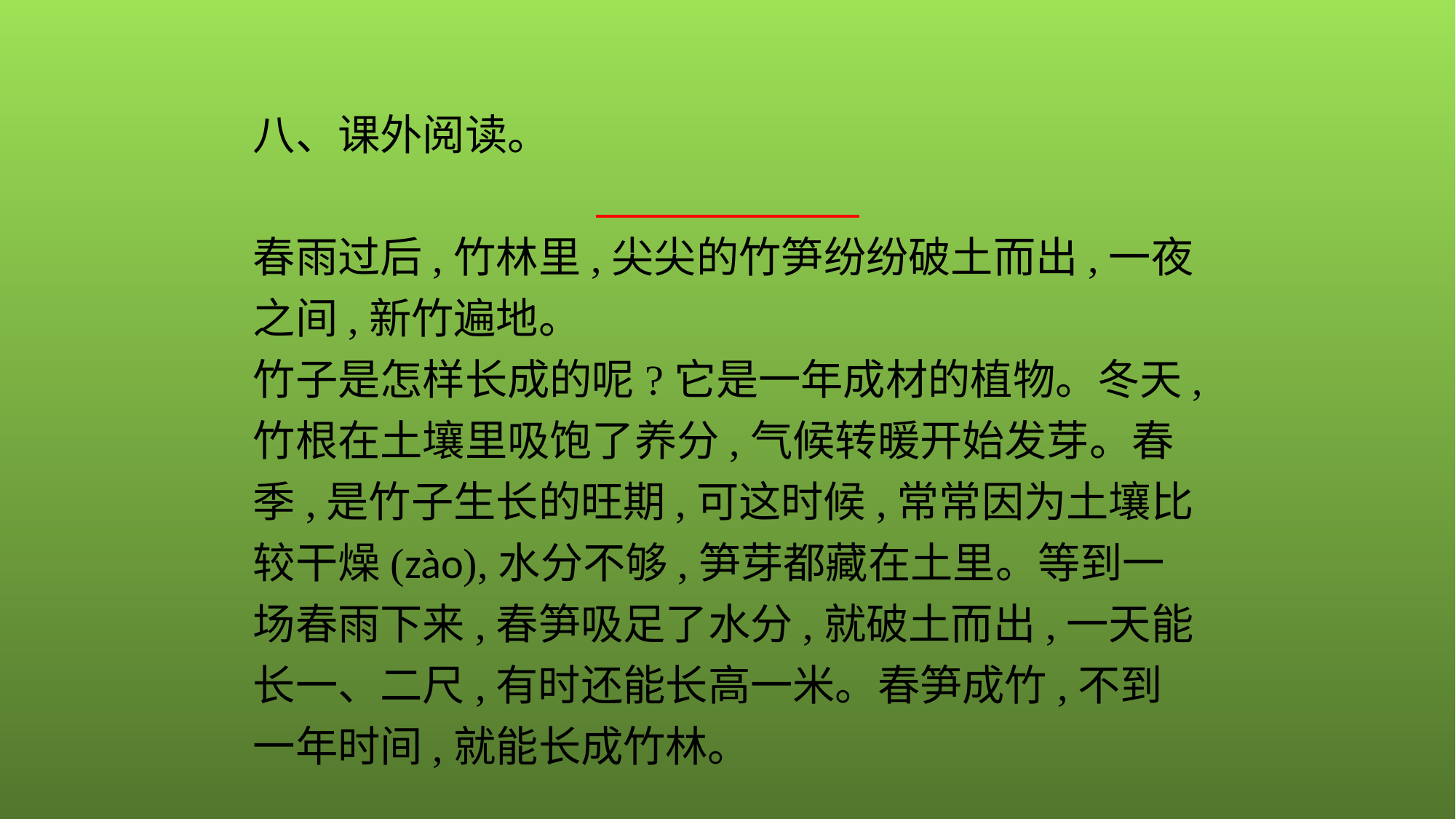

八、课外阅读。

春雨过后,竹林里,尖尖的竹笋纷纷破土而出,一夜之间,新竹遍地。
竹子是怎样长成的呢?它是一年成材的植物。冬天,竹根在土壤里吸饱了养分,气候转暖开始发芽。春季,是竹子生长的旺期,可这时候,常常因为土壤比较干燥(zào),水分不够,笋芽都藏在土里。等到一场春雨下来,春笋吸足了水分,就破土而出,一天能长一、二尺,有时还能长高一米。春笋成竹,不到一年时间,就能长成竹林。